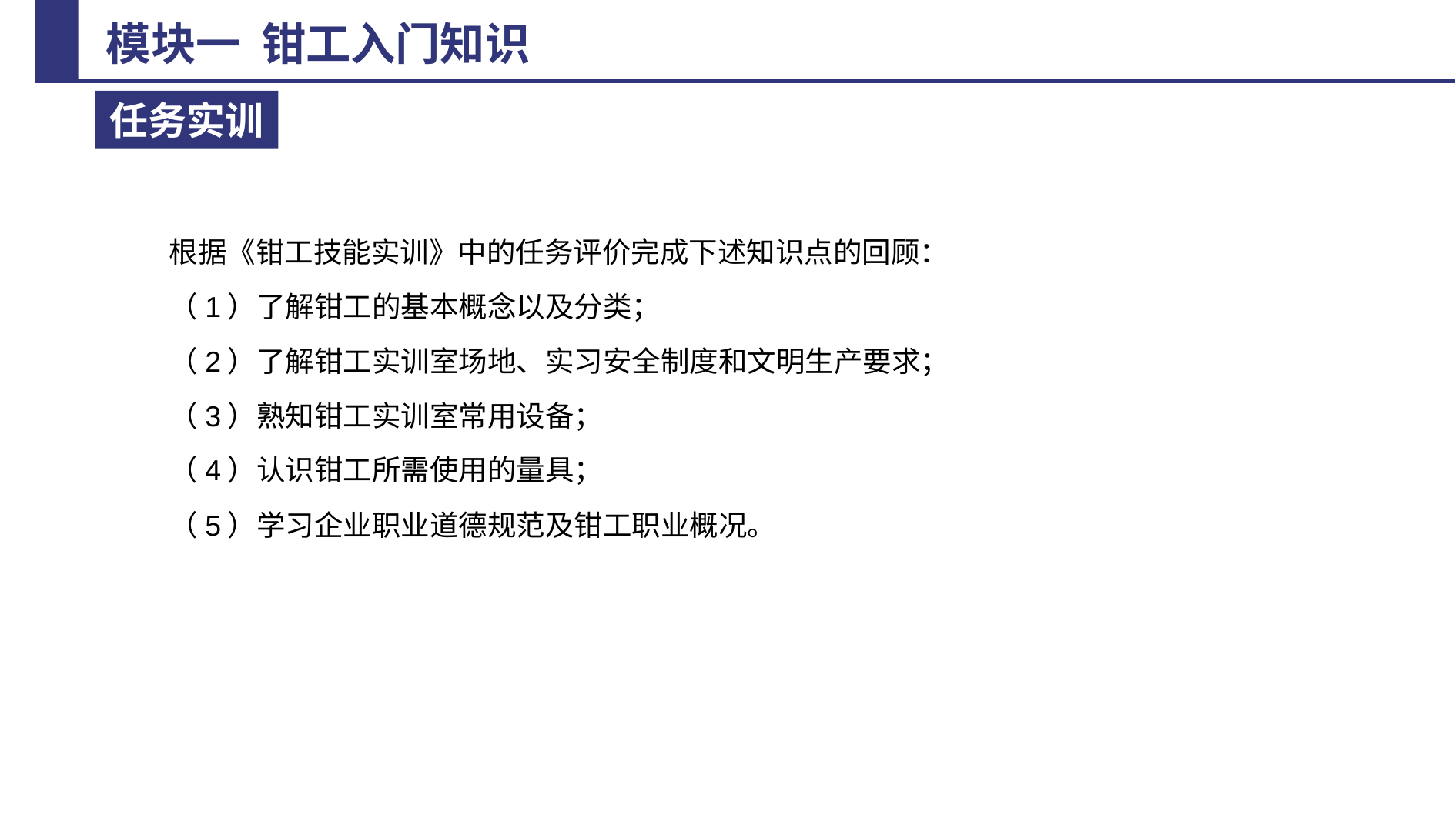

根据《钳工技能实训》中的任务评价完成下述知识点的回顾：
（1）了解钳工的基本概念以及分类；
（2）了解钳工实训室场地、实习安全制度和文明生产要求；
（3）熟知钳工实训室常用设备；
（4）认识钳工所需使用的量具；
（5）学习企业职业道德规范及钳工职业概况。